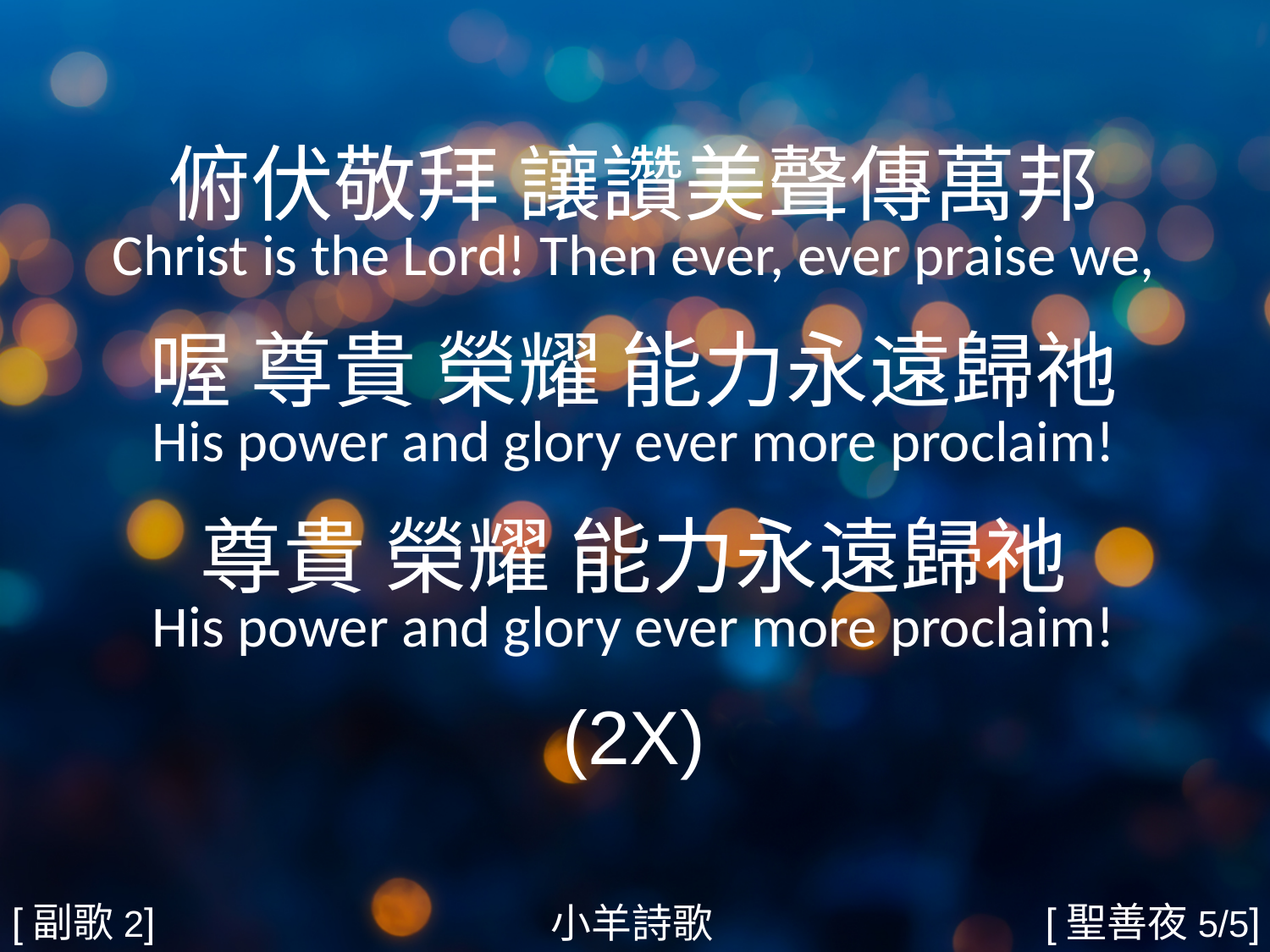

俯伏敬拜 讓讚美聲傳萬邦
Christ is the Lord! Then ever, ever praise we,

喔 尊貴 榮耀 能力永遠歸祂
His power and glory ever more proclaim!

尊貴 榮耀 能力永遠歸祂
His power and glory ever more proclaim!

(2X)

#

[副歌2]
[聖善夜5/5]
小羊詩歌